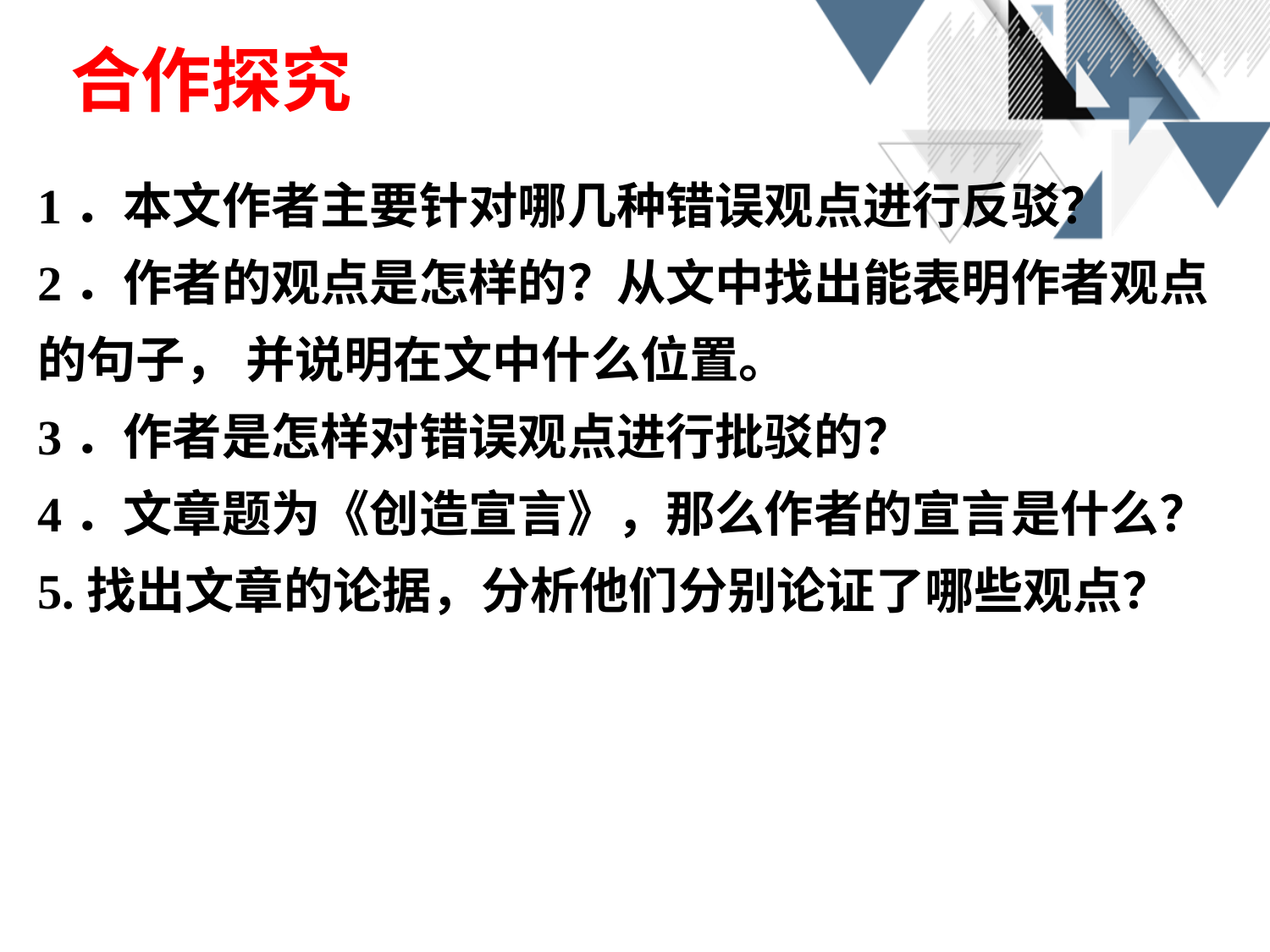

合作探究
1．本文作者主要针对哪几种错误观点进行反驳？
2．作者的观点是怎样的？从文中找出能表明作者观点的句子， 并说明在文中什么位置。
3．作者是怎样对错误观点进行批驳的？
4．文章题为《创造宣言》，那么作者的宣言是什么？
5.找出文章的论据，分析他们分别论证了哪些观点？